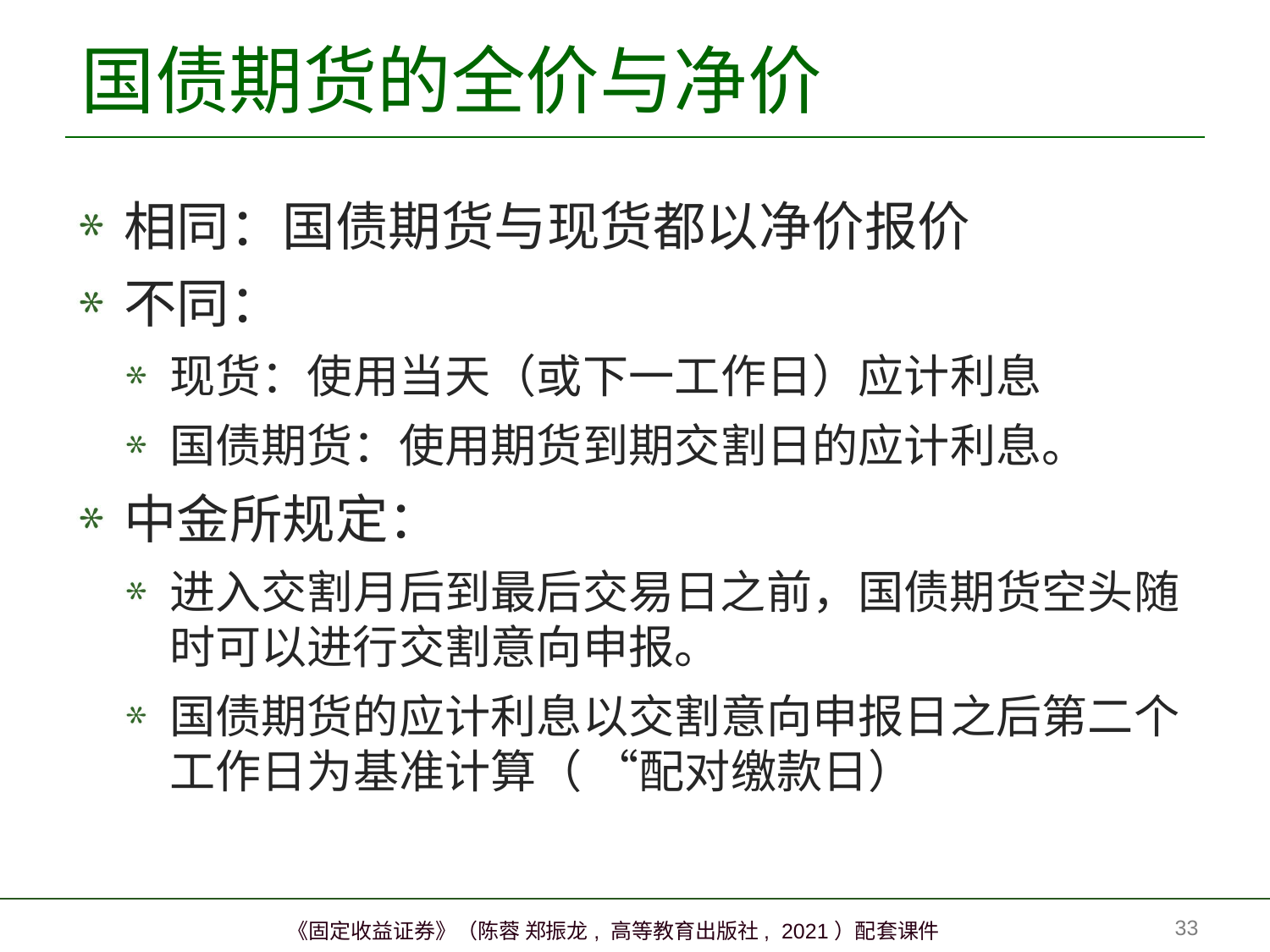

# 国债期货的全价与净价
相同：国债期货与现货都以净价报价
不同：
现货：使用当天（或下一工作日）应计利息
国债期货：使用期货到期交割日的应计利息。
中金所规定：
进入交割月后到最后交易日之前，国债期货空头随时可以进行交割意向申报。
国债期货的应计利息以交割意向申报日之后第二个工作日为基准计算（ “配对缴款日）

33